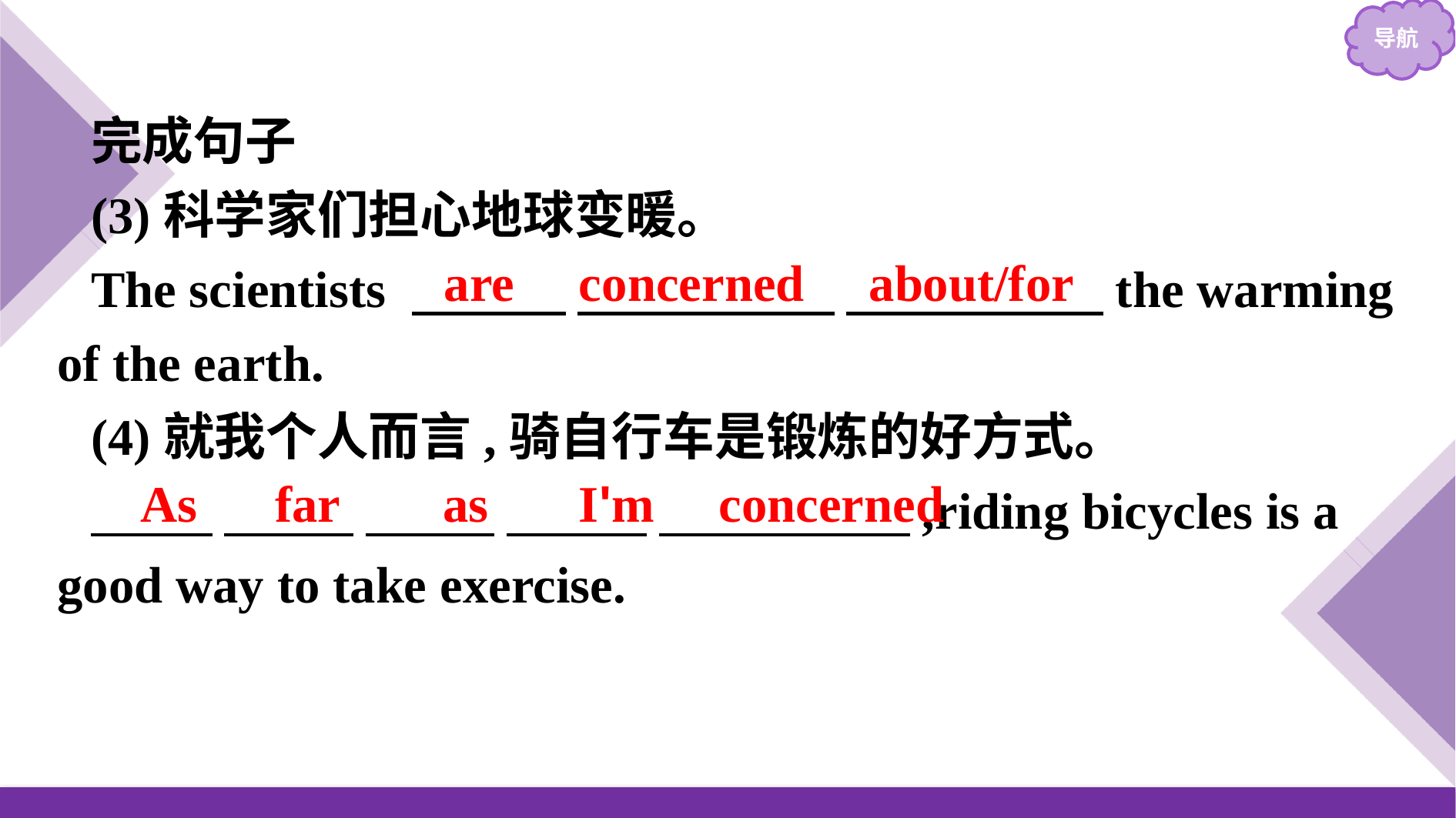

完成句子
(3)科学家们担心地球变暖。
The scientists 　　　 　　　　　 　　　　　the warming of the earth.
(4)就我个人而言,骑自行车是锻炼的好方式。
　                                               　              ,riding bicycles is a good way to take exercise.
are     concerned     about/for
As      far        as       I'm     concerned